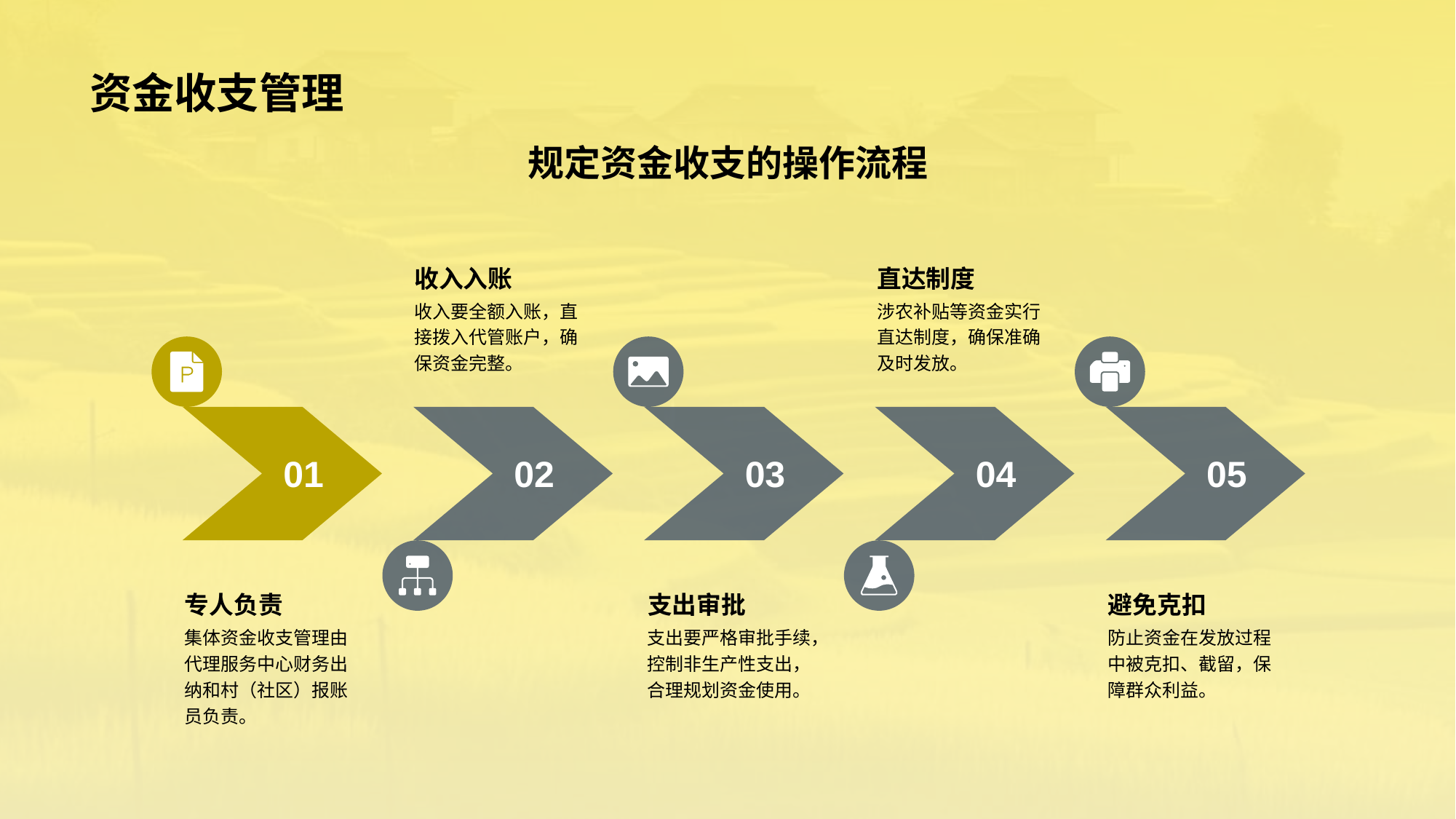

# 资金收支管理
规定资金收支的操作流程
收入入账
收入要全额入账，直接拨入代管账户，确保资金完整。

02

直达制度
涉农补贴等资金实行直达制度，确保准确及时发放。

04

01
专人负责
集体资金收支管理由代理服务中心财务出纳和村（社区）报账员负责。

03
支出审批
支出要严格审批手续，控制非生产性支出，合理规划资金使用。

05
避免克扣
防止资金在发放过程中被克扣、截留，保障群众利益。